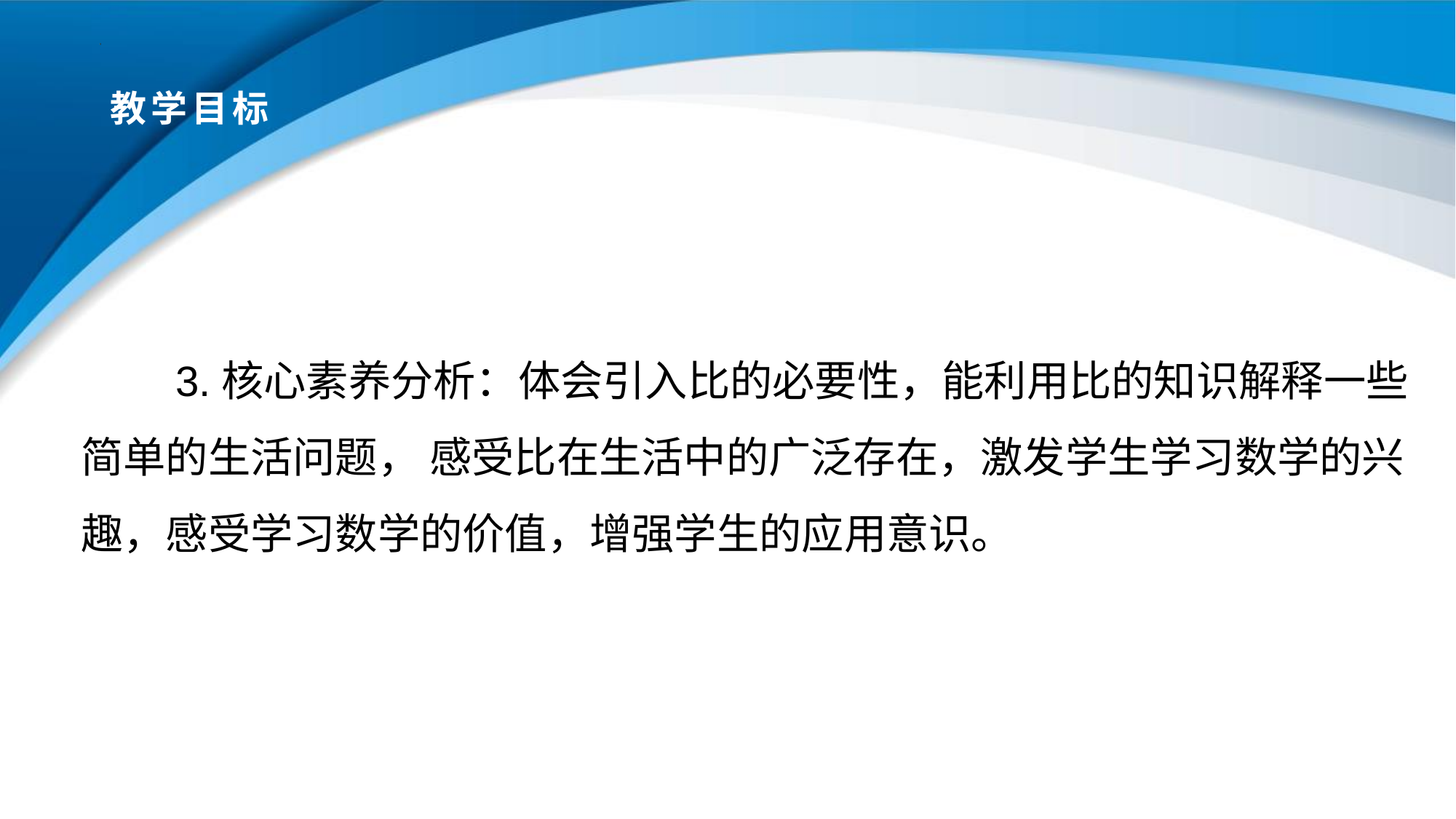

# 教学目标
        3.核心素养分析：体会引入比的必要性，能利用比的知识解释一些简单的生活问题， 感受比在生活中的广泛存在，激发学生学习数学的兴趣，感受学习数学的价值，增强学生的应用意识。